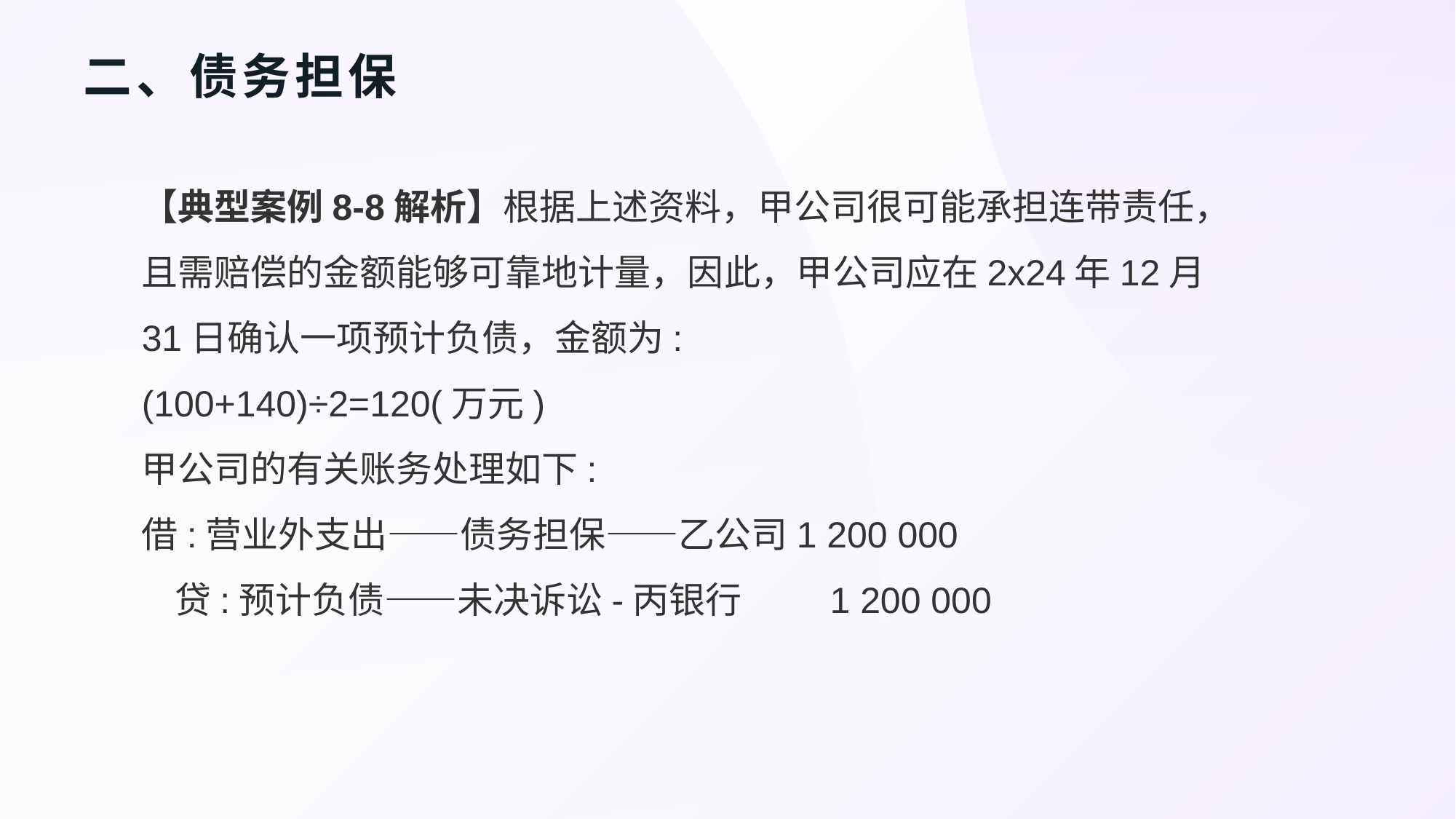

# 二、债务担保
【典型案例8-8解析】根据上述资料，甲公司很可能承担连带责任，且需赔偿的金额能够可靠地计量，因此，甲公司应在2x24年12月31日确认一项预计负债，金额为:
(100+140)÷2=120(万元)
甲公司的有关账务处理如下:
借:营业外支出——债务担保——乙公司	1 200 000
   贷:预计负债——未决诉讼-丙银行  	   1 200 000